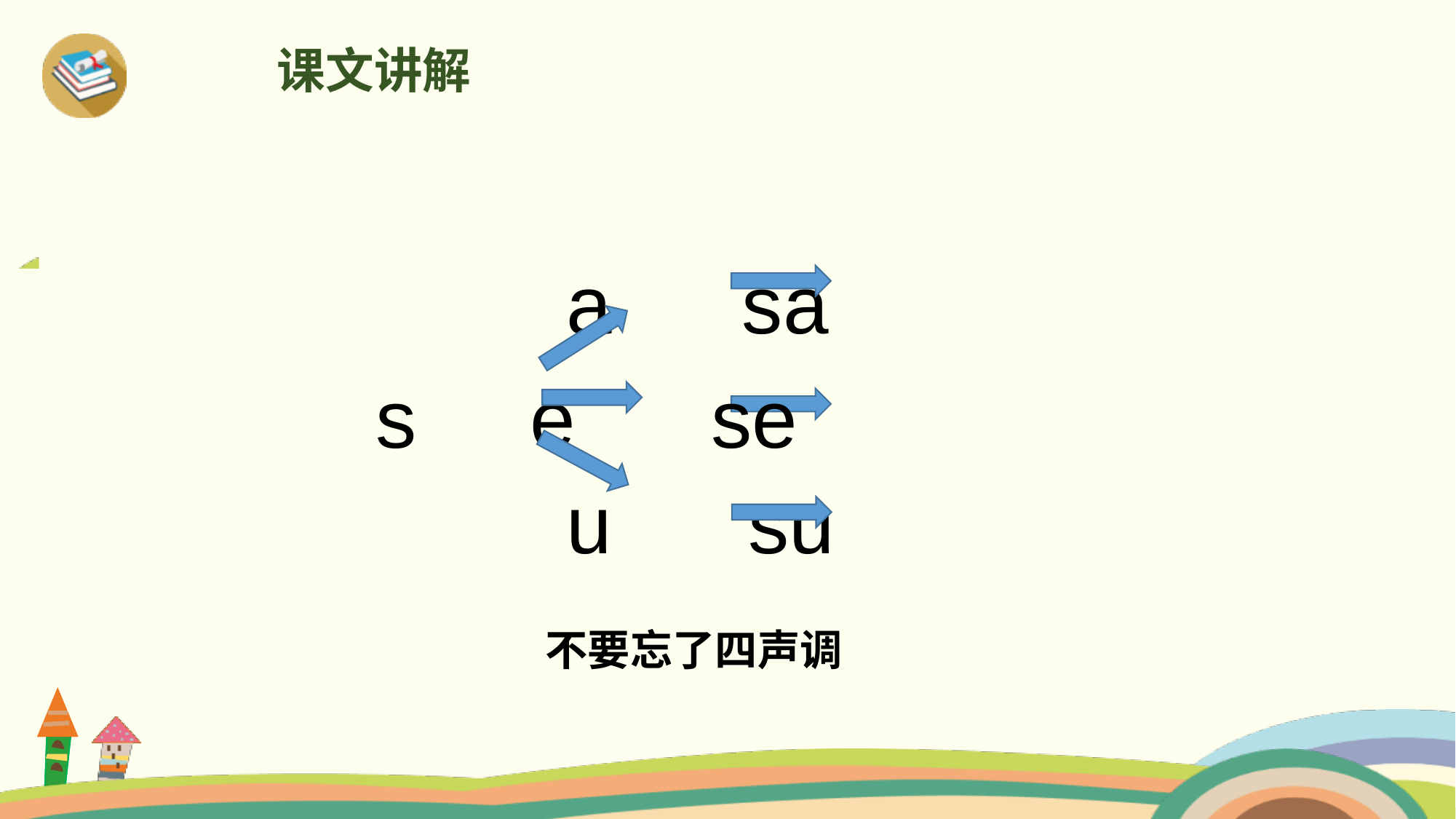

课文讲解
           a           sa

  s     e      se

           u      su

不要忘了四声调